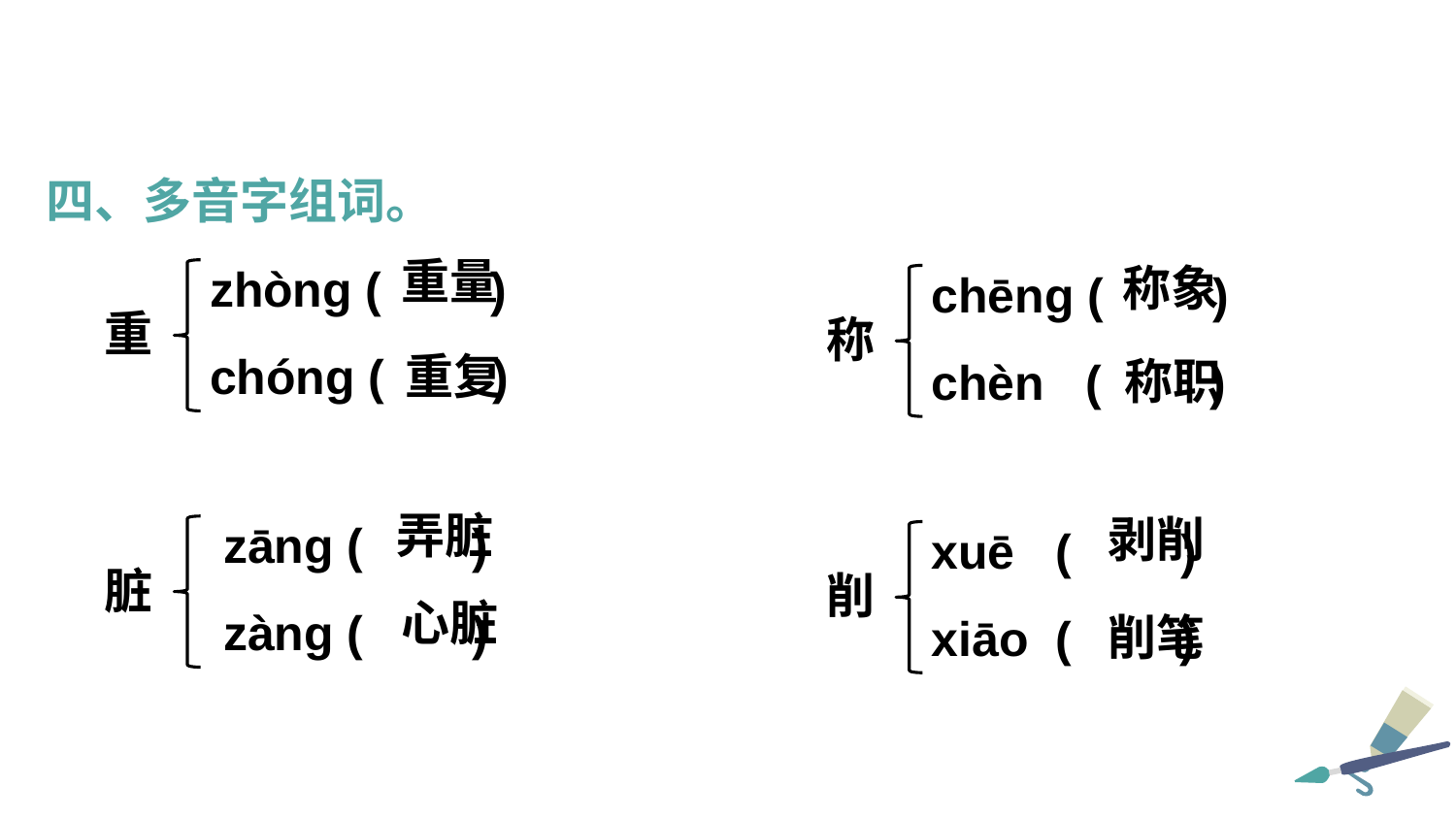

四、多音字组词。
zhòng (        )
chóng (        )
chēng (        )
chèn   (        )
重量
称象

重
称
重复
称职
 zāng (        )
 zàng (        )
xuē   (        )
xiāo  (        )
弄脏
剥削

脏
削
心脏
削笔